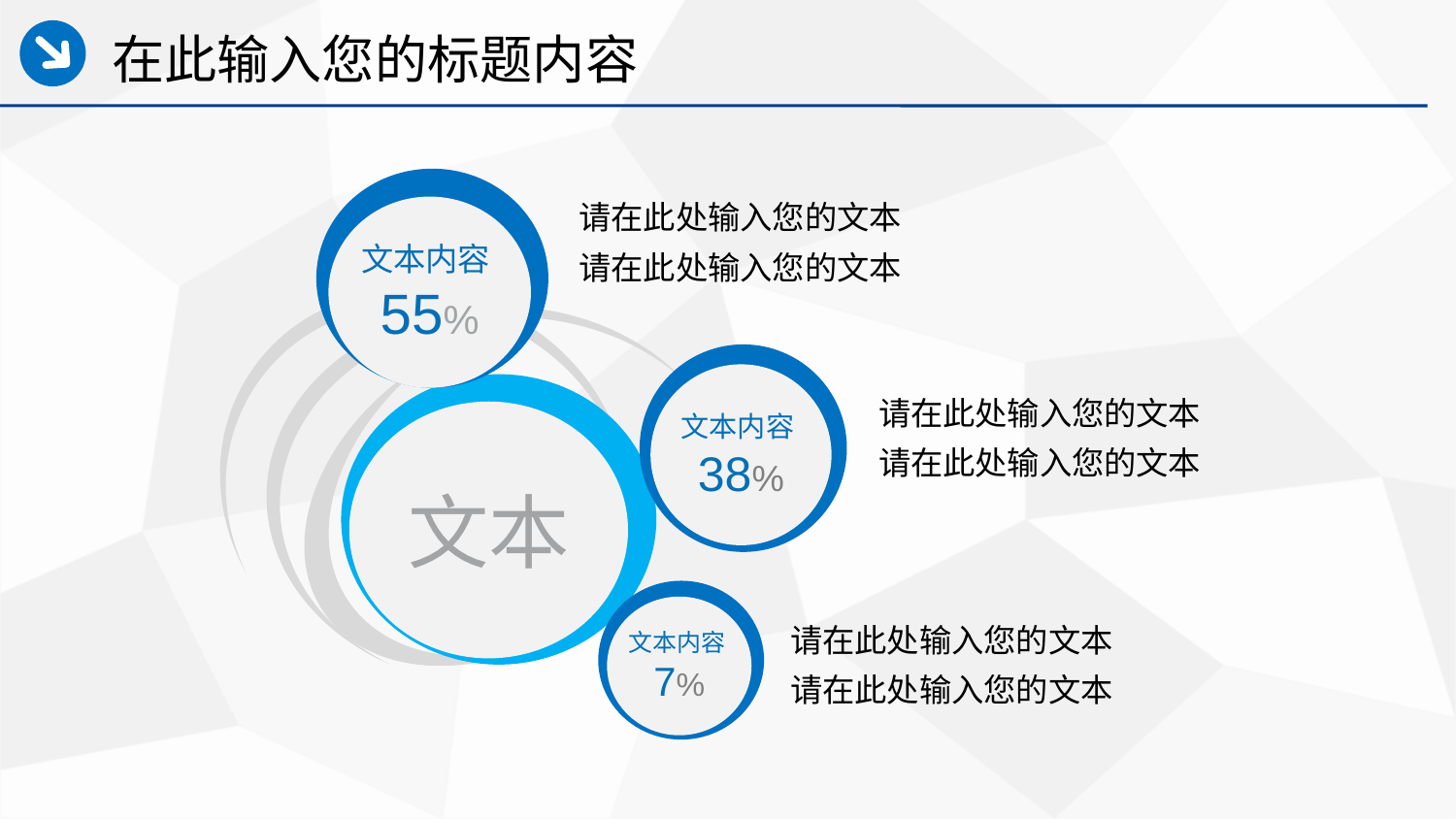

在此输入您的标题内容

文本内容55%
请在此处输入您的文本
请在此处输入您的文本

文本内容38%

文本
请在此处输入您的文本
请在此处输入您的文本

文本内容7%
请在此处输入您的文本
请在此处输入您的文本